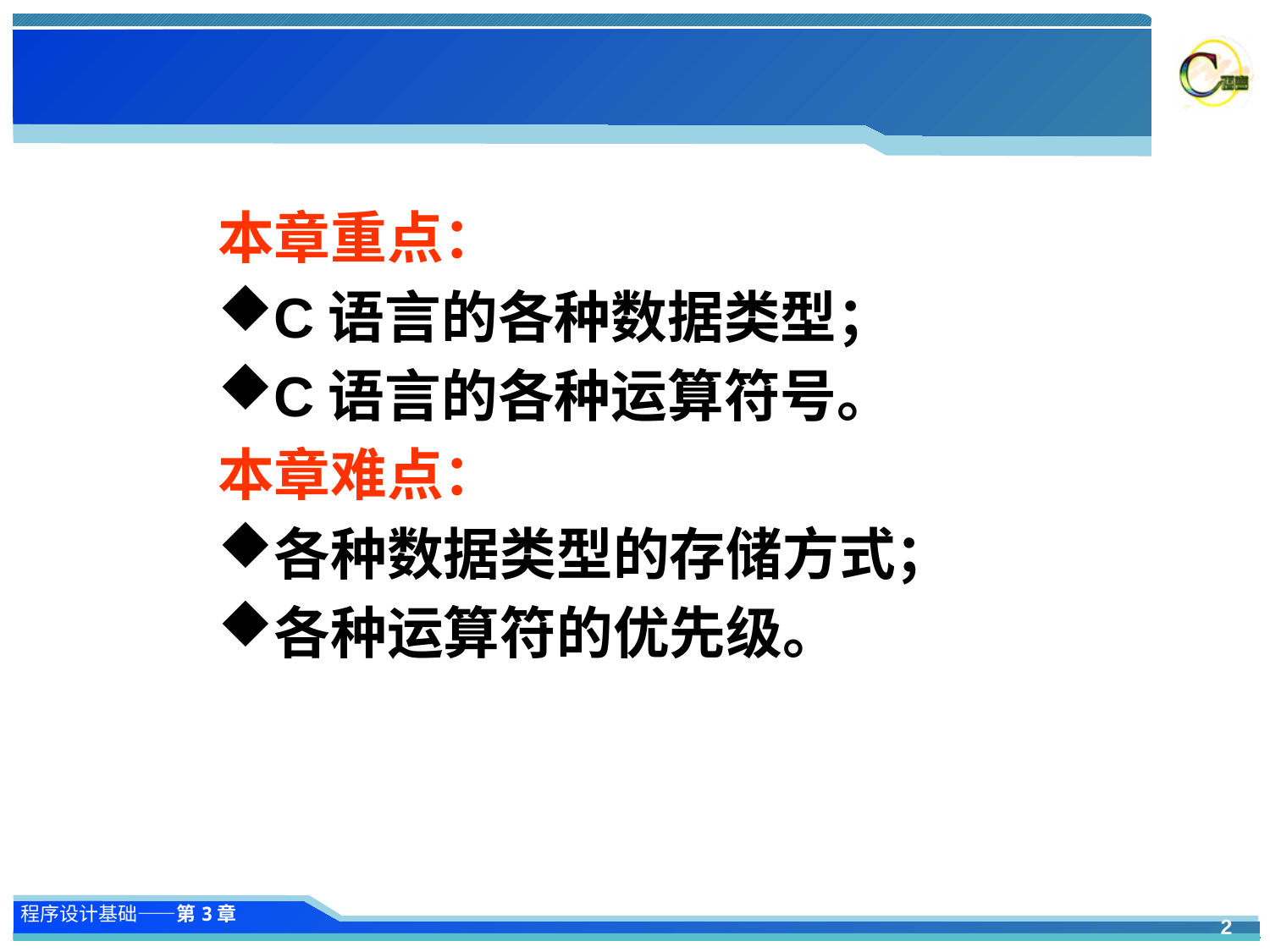

本章重点：
C语言的各种数据类型；
C语言的各种运算符号。
本章难点：
各种数据类型的存储方式；
各种运算符的优先级。
2